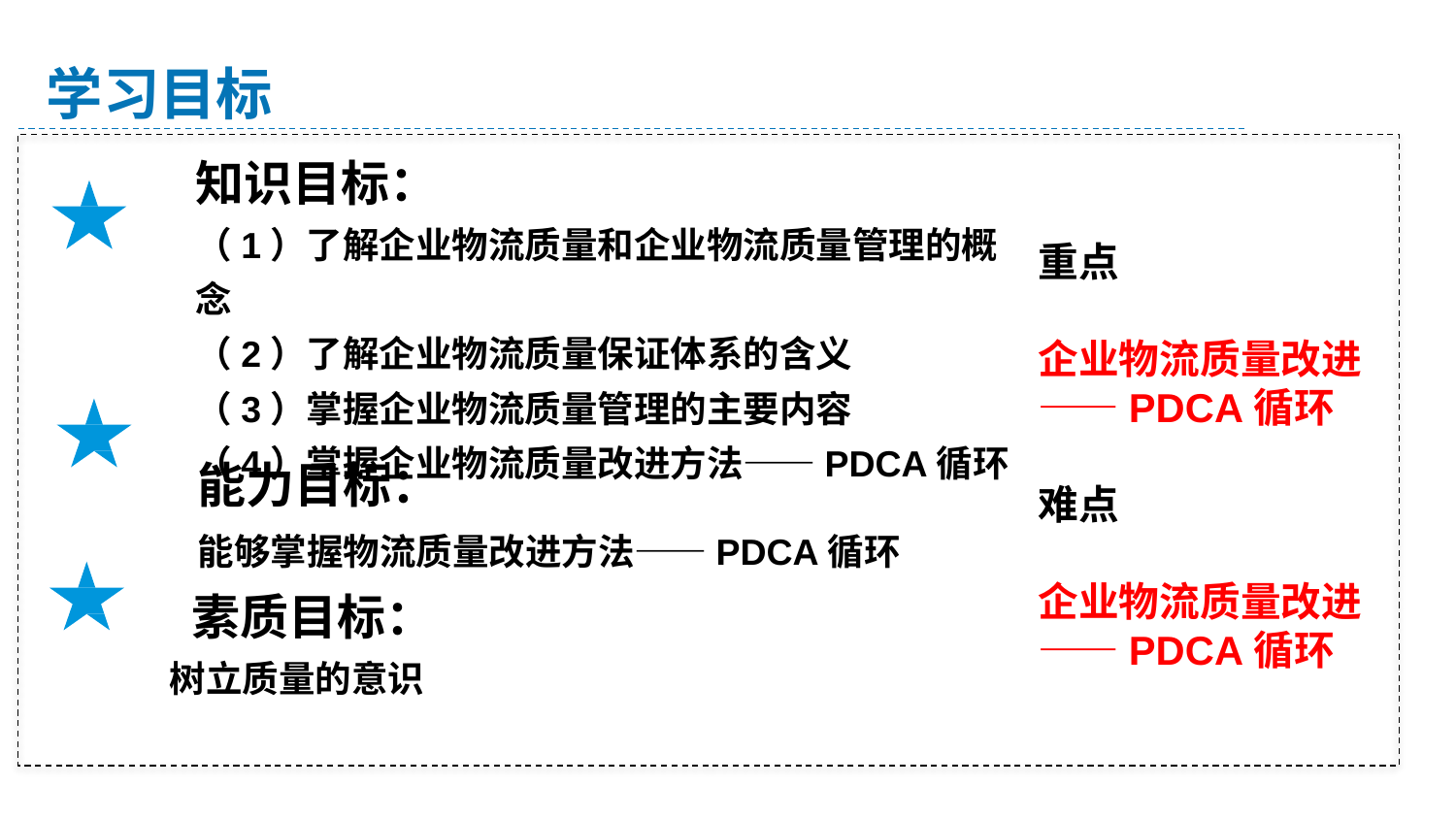

学习目标

知识目标：
（1）了解企业物流质量和企业物流质量管理的概念
（2）了解企业物流质量保证体系的含义
（3）掌握企业物流质量管理的主要内容
（4）掌握企业物流质量改进方法——PDCA循环

重点

企业物流质量改进——PDCA循环

难点

企业物流质量改进——PDCA循环

能力目标：
能够掌握物流质量改进方法——PDCA循环

素质目标：
            树立质量的意识